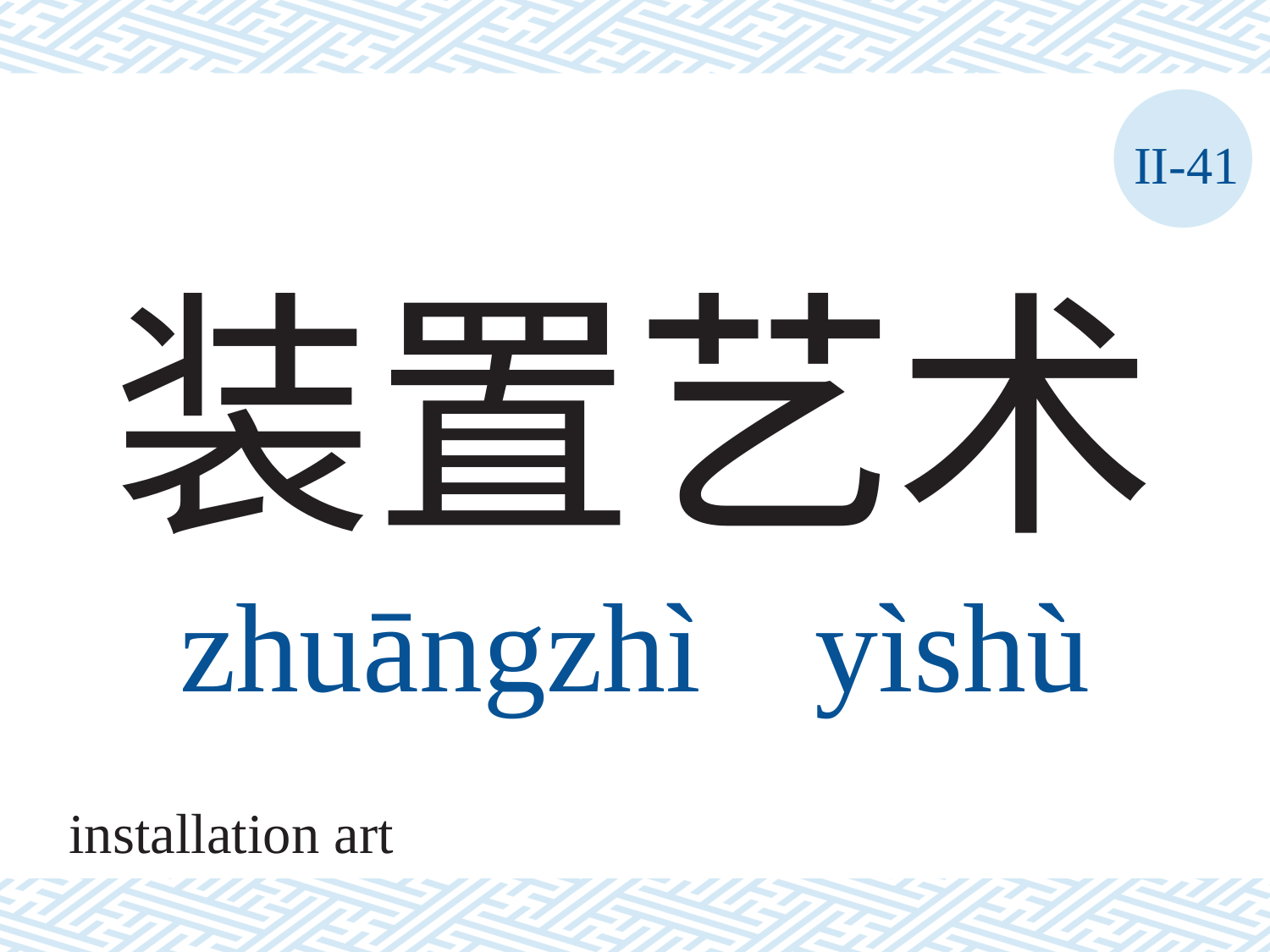

II-41
# 装置艺术 zhuāngzhì	yìshù
installation art